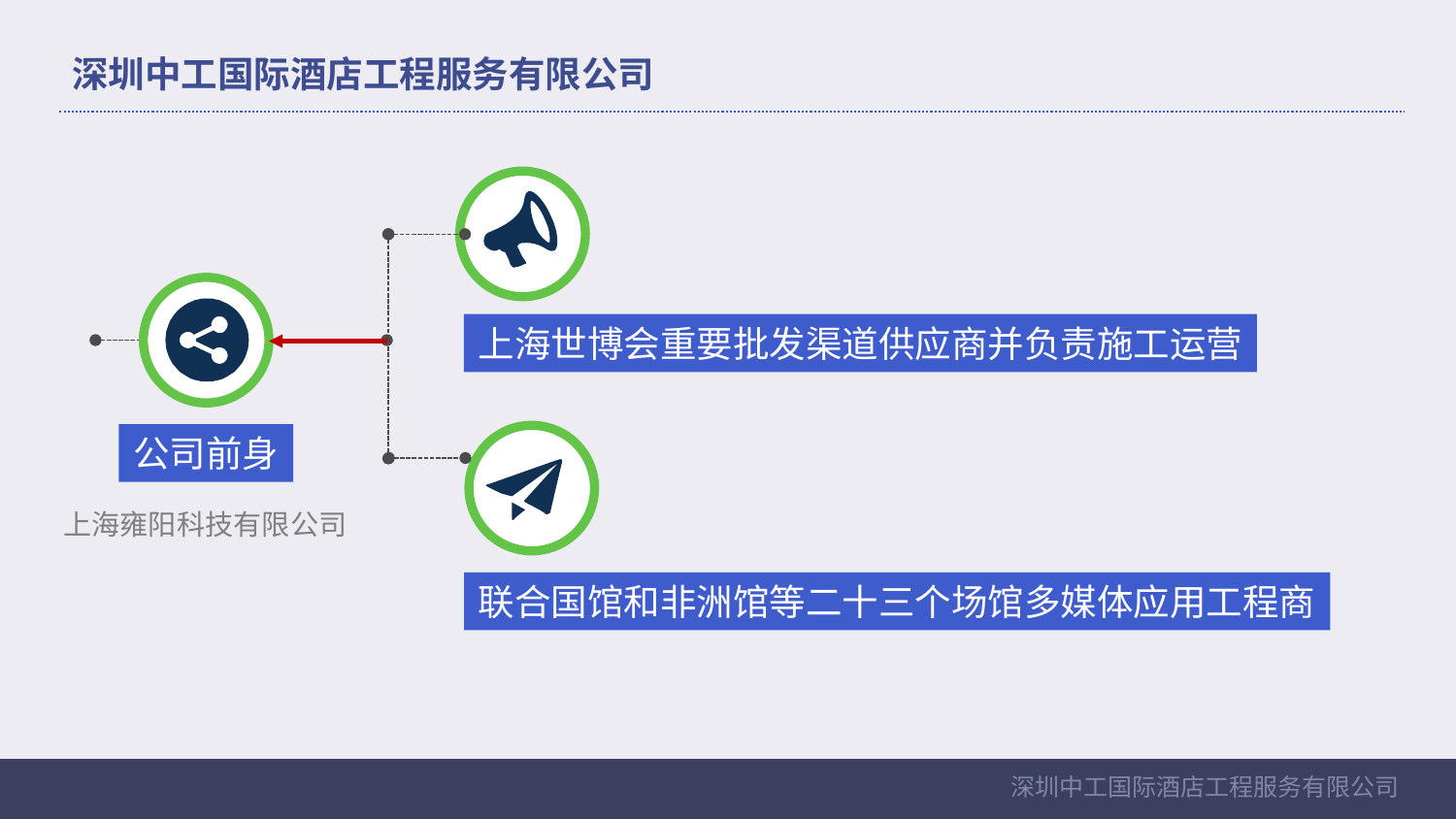

深圳中工国际酒店工程服务有限公司

上海世博会重要批发渠道供应商并负责施工运营
公司前身

上海雍阳科技有限公司
联合国馆和非洲馆等二十三个场馆多媒体应用工程商

深圳中工国际酒店工程服务有限公司